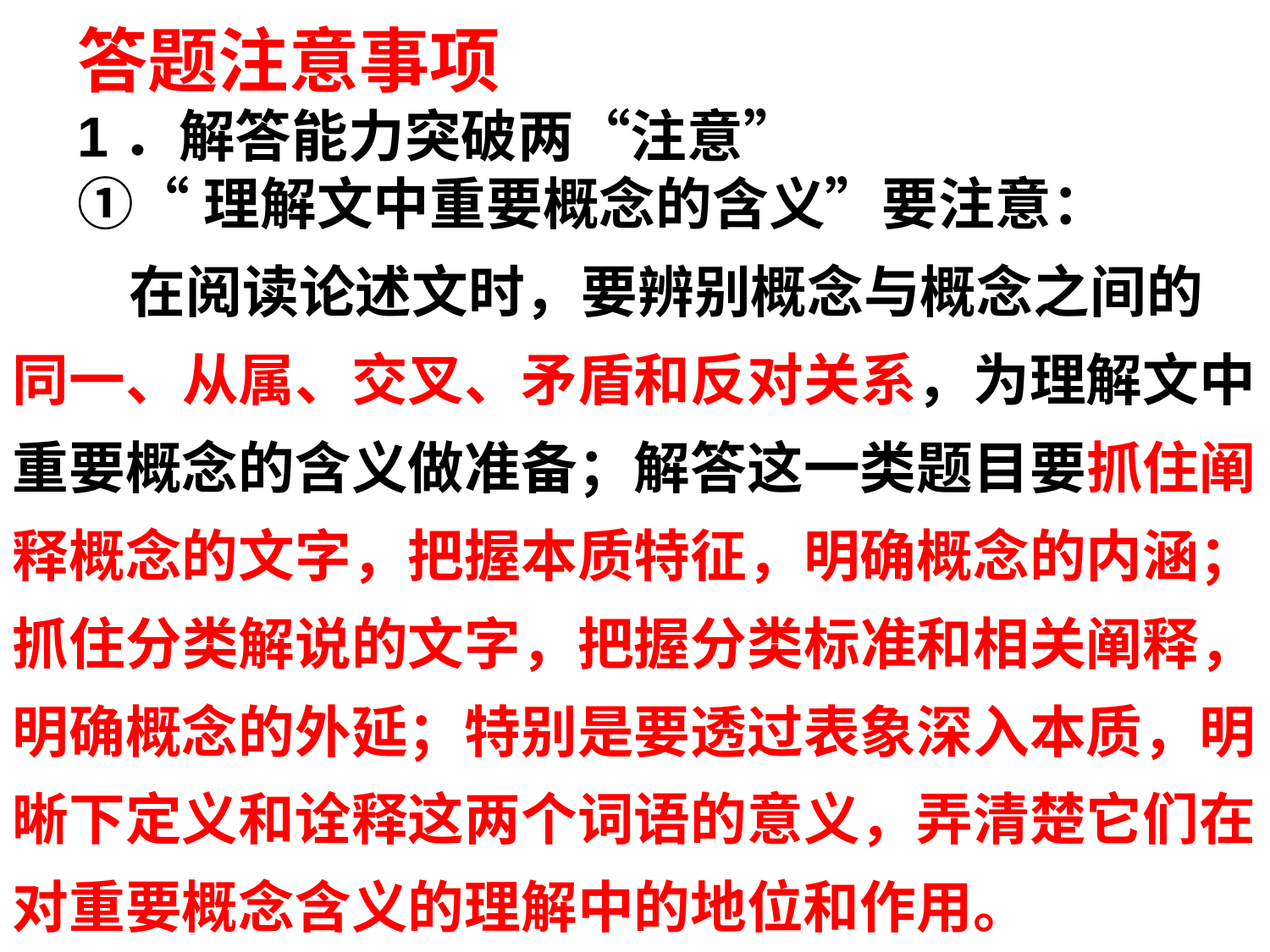

答题注意事项
1．解答能力突破两“注意”
①“理解文中重要概念的含义”要注意：
   在阅读论述文时，要辨别概念与概念之间的同一、从属、交叉、矛盾和反对关系，为理解文中重要概念的含义做准备；解答这一类题目要抓住阐释概念的文字，把握本质特征，明确概念的内涵；抓住分类解说的文字，把握分类标准和相关阐释，明确概念的外延；特别是要透过表象深入本质，明晰下定义和诠释这两个词语的意义，弄清楚它们在对重要概念含义的理解中的地位和作用。